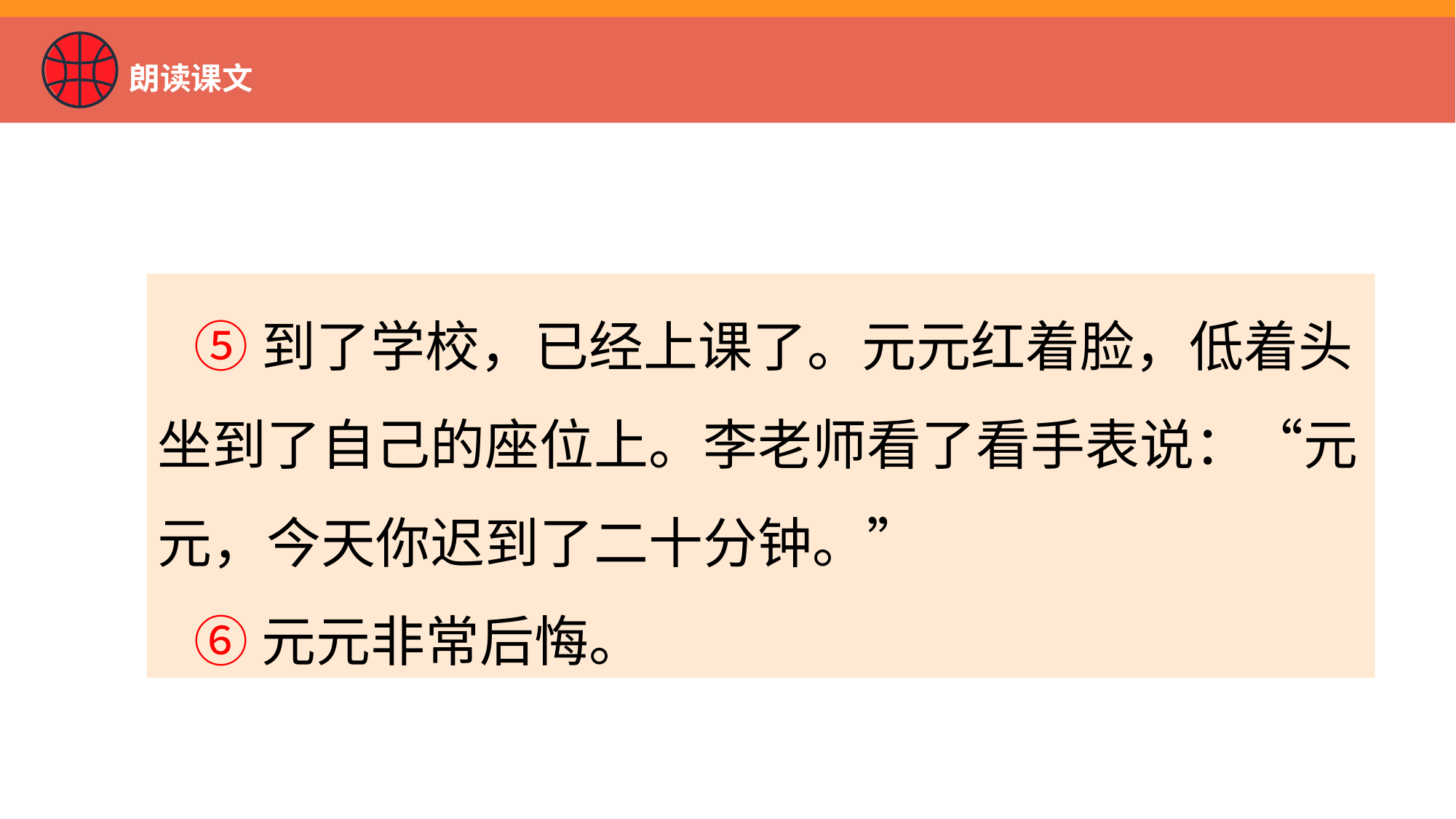

# 朗读课文
   ⑤到了学校，已经上课了。元元红着脸，低着头坐到了自己的座位上。李老师看了看手表说：“元元，今天你迟到了二十分钟。”
   ⑥元元非常后悔。